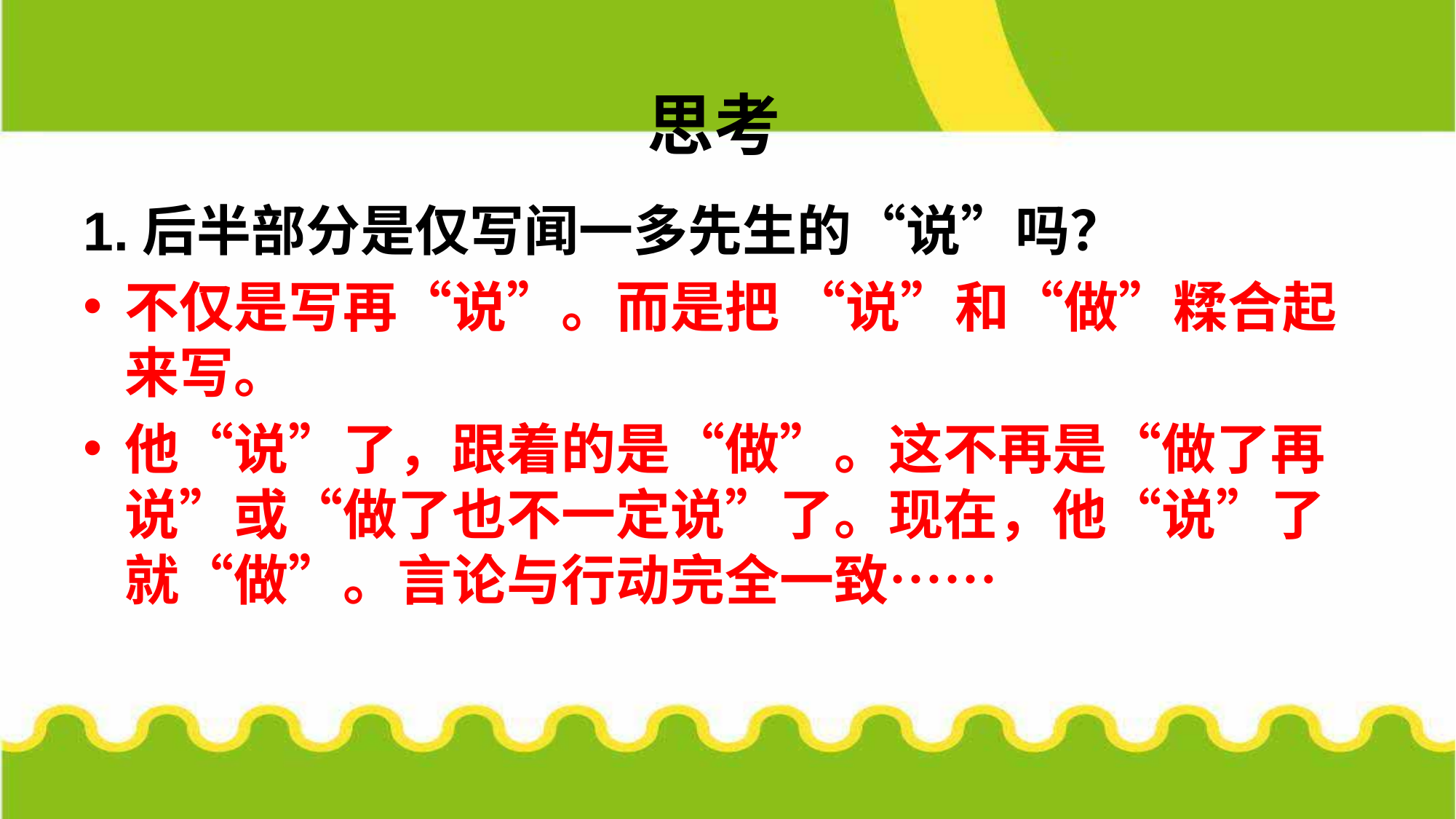

# 思考
1.后半部分是仅写闻一多先生的“说”吗？
不仅是写再“说”。而是把 “说”和“做”糅合起来写。
他“说”了，跟着的是“做”。这不再是“做了再说”或“做了也不一定说”了。现在，他“说”了就“做”。言论与行动完全一致……